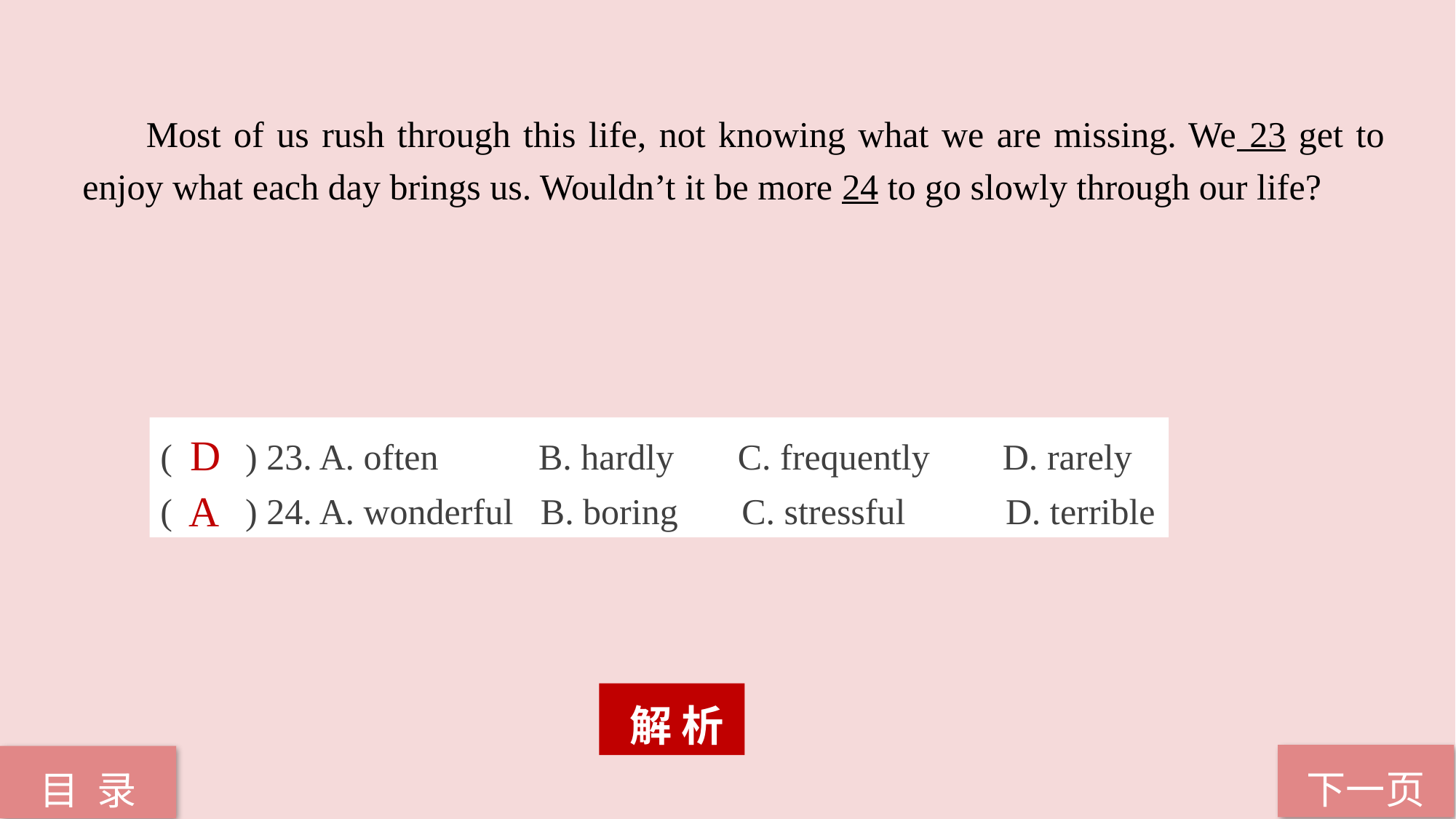

Most of us rush through this life, not knowing what we are missing. We 23 get to enjoy what each day brings us. Wouldn’t it be more 24 to go slowly through our life?
(        ) 23. A. often           B. hardly       C. frequently        D. rarely
(        ) 24. A. wonderful   B. boring       C. stressful           D. terrible
D
A
 解 析